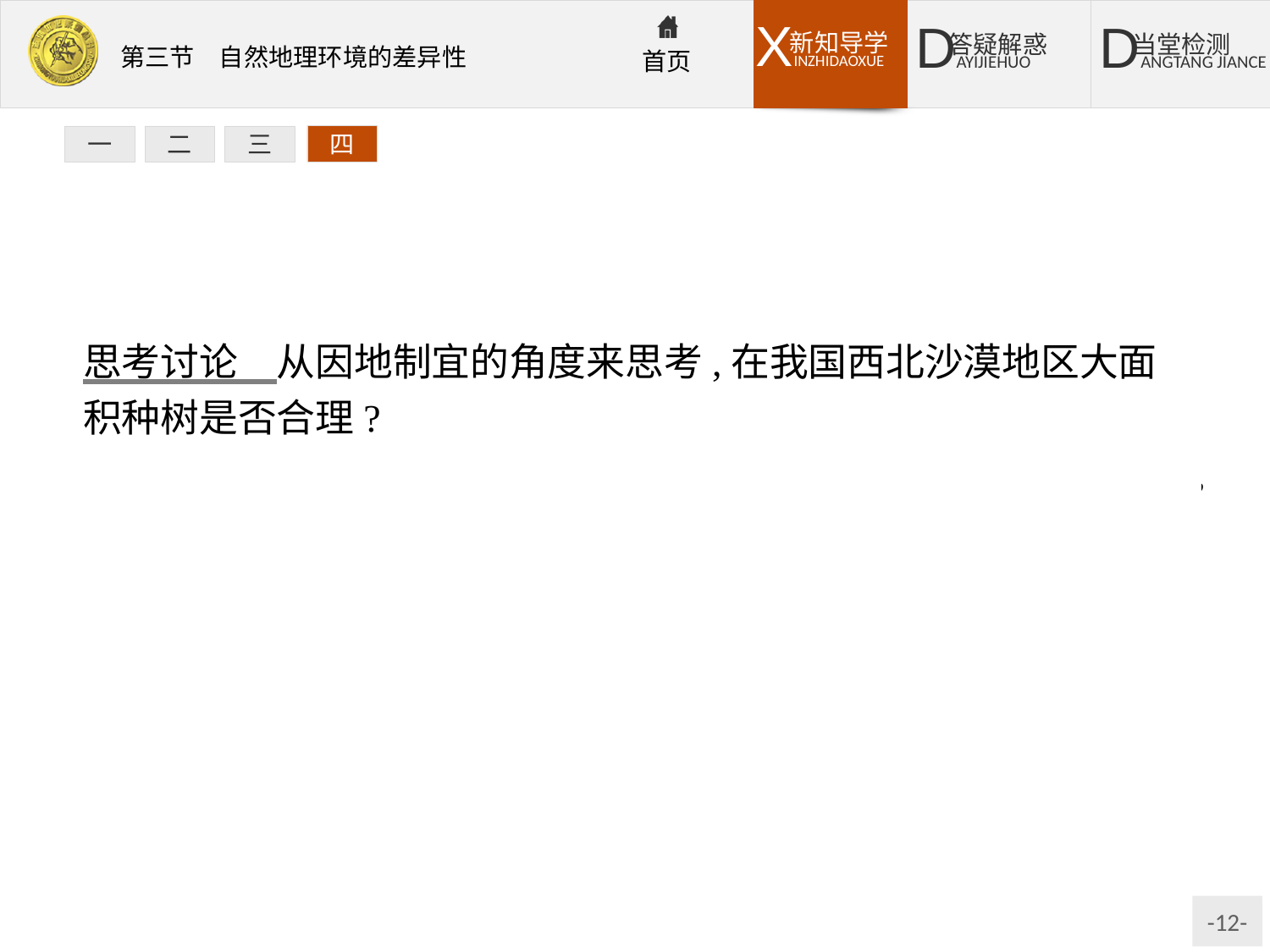

四
一
二
三
思考讨论　从因地制宜的角度来思考,在我国西北沙漠地区大面积种树是否合理?
提示:不合理。树木的生长需要的水较多,我国西北地区降水较少,树木的成活率低,生长过程中会从地下吸取大量水分,从而导致水位下降,使根系较浅的植物因缺水而死亡。应该根据当地气候、土壤情况栽种比较耐旱的灌木、草类等植物。